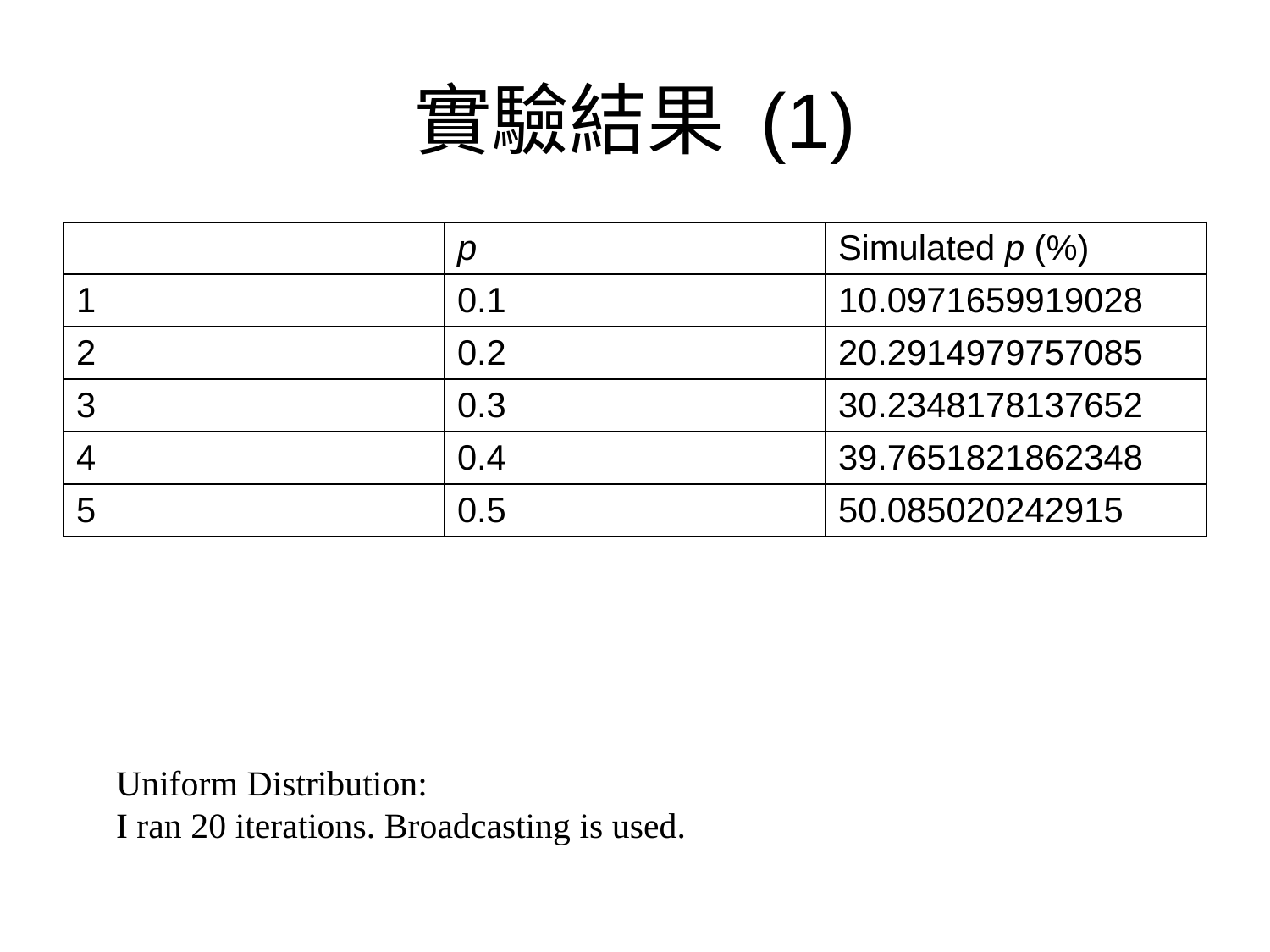

# 實驗結果 (1)
|  | p | Simulated p (%) |
| --- | --- | --- |
| 1 | 0.1 | 10.0971659919028 |
| 2 | 0.2 | 20.2914979757085 |
| 3 | 0.3 | 30.2348178137652 |
| 4 | 0.4 | 39.7651821862348 |
| 5 | 0.5 | 50.085020242915 |
Uniform Distribution:
I ran 20 iterations. Broadcasting is used.